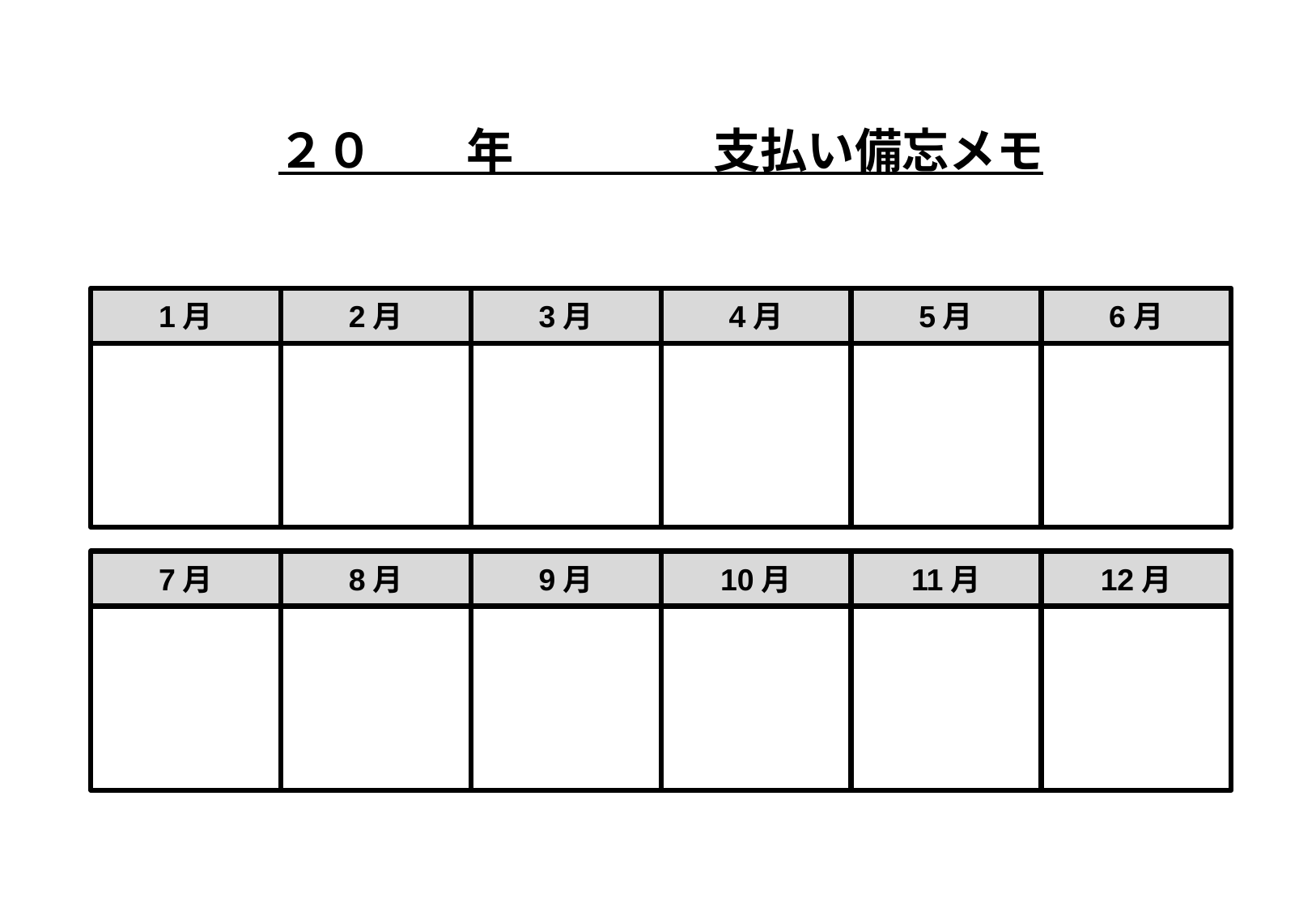

２０　　年 　　　　支払い備忘メモ
1月
2月
3月
4月
5月
6月

7月
8月
9月
10月
11月
12月